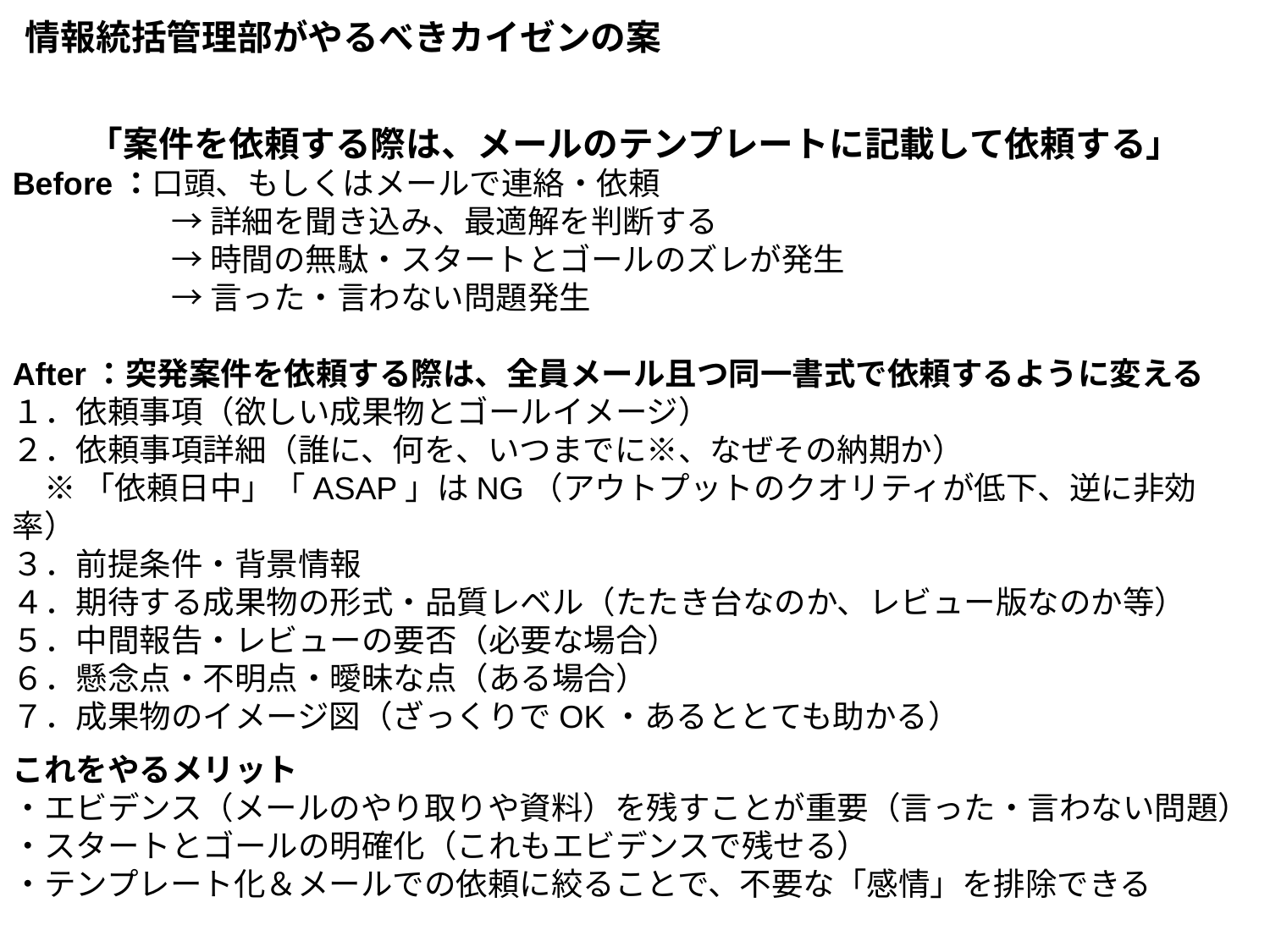

情報統括管理部がやるべきカイゼンの案
「案件を依頼する際は、メールのテンプレートに記載して依頼する」
Before：口頭、もしくはメールで連絡・依頼
　　　　　→ 詳細を聞き込み、最適解を判断する
　　　　　→ 時間の無駄・スタートとゴールのズレが発生
　　　　　→ 言った・言わない問題発生

After：突発案件を依頼する際は、全員メール且つ同一書式で依頼するように変える
１．依頼事項（欲しい成果物とゴールイメージ）
２．依頼事項詳細（誰に、何を、いつまでに※、なぜその納期か）
　※ 「依頼日中」「ASAP」はNG（アウトプットのクオリティが低下、逆に非効率）
３．前提条件・背景情報
４．期待する成果物の形式・品質レベル（たたき台なのか、レビュー版なのか等）
５．中間報告・レビューの要否（必要な場合）
６．懸念点・不明点・曖昧な点（ある場合）
７．成果物のイメージ図（ざっくりでOK・あるととても助かる）
これをやるメリット
・エビデンス（メールのやり取りや資料）を残すことが重要（言った・言わない問題）
・スタートとゴールの明確化（これもエビデンスで残せる）
・テンプレート化＆メールでの依頼に絞ることで、不要な「感情」を排除できる